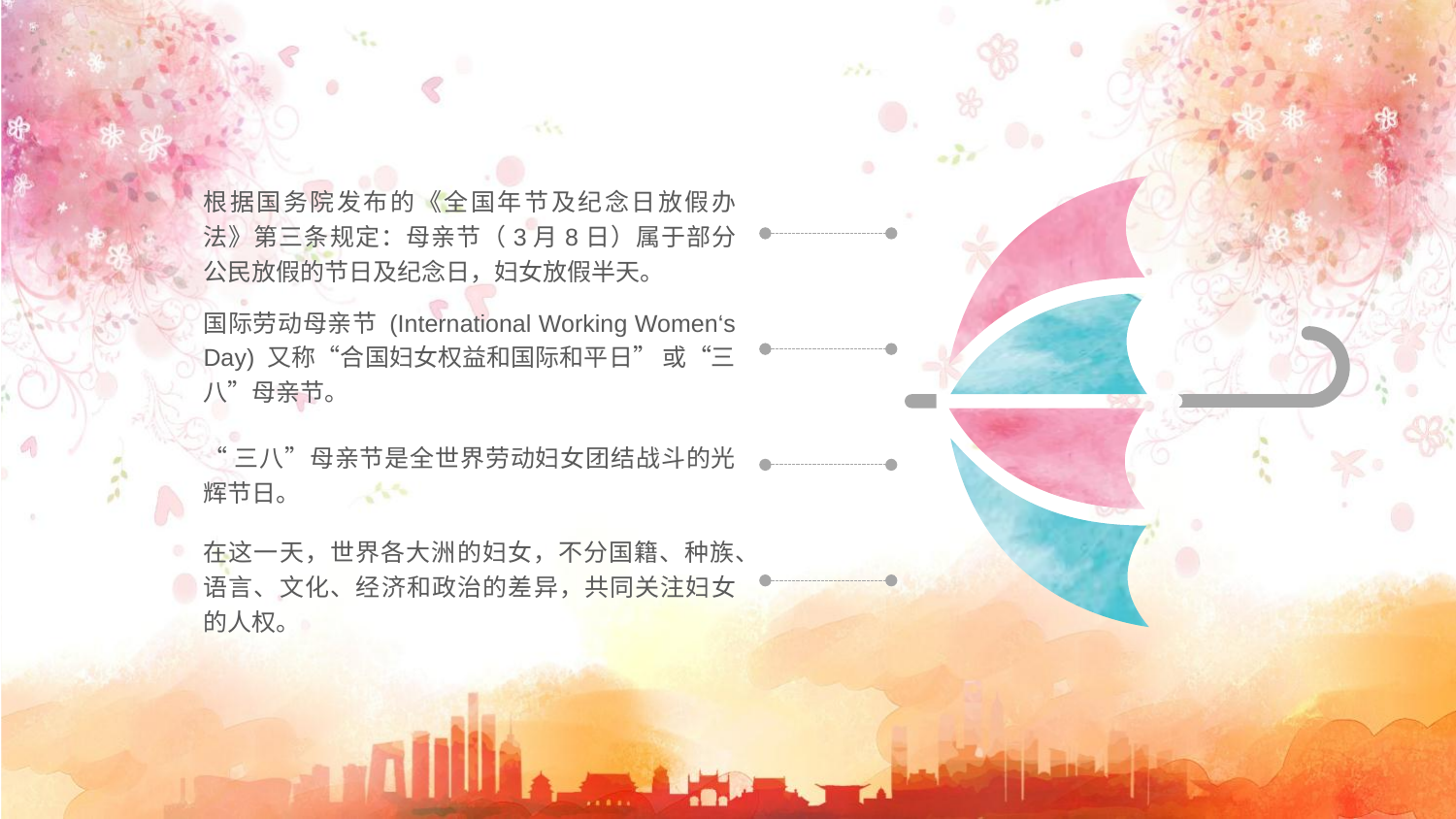

根据国务院发布的《全国年节及纪念日放假办法》第三条规定：母亲节（3月8日）属于部分公民放假的节日及纪念日，妇女放假半天。

国际劳动母亲节 (International Working Women‘s Day) 又称“合国妇女权益和国际和平日” 或“三八”母亲节。
“三八”母亲节是全世界劳动妇女团结战斗的光辉节日。
在这一天，世界各大洲的妇女，不分国籍、种族、语言、文化、经济和政治的差异，共同关注妇女的人权。